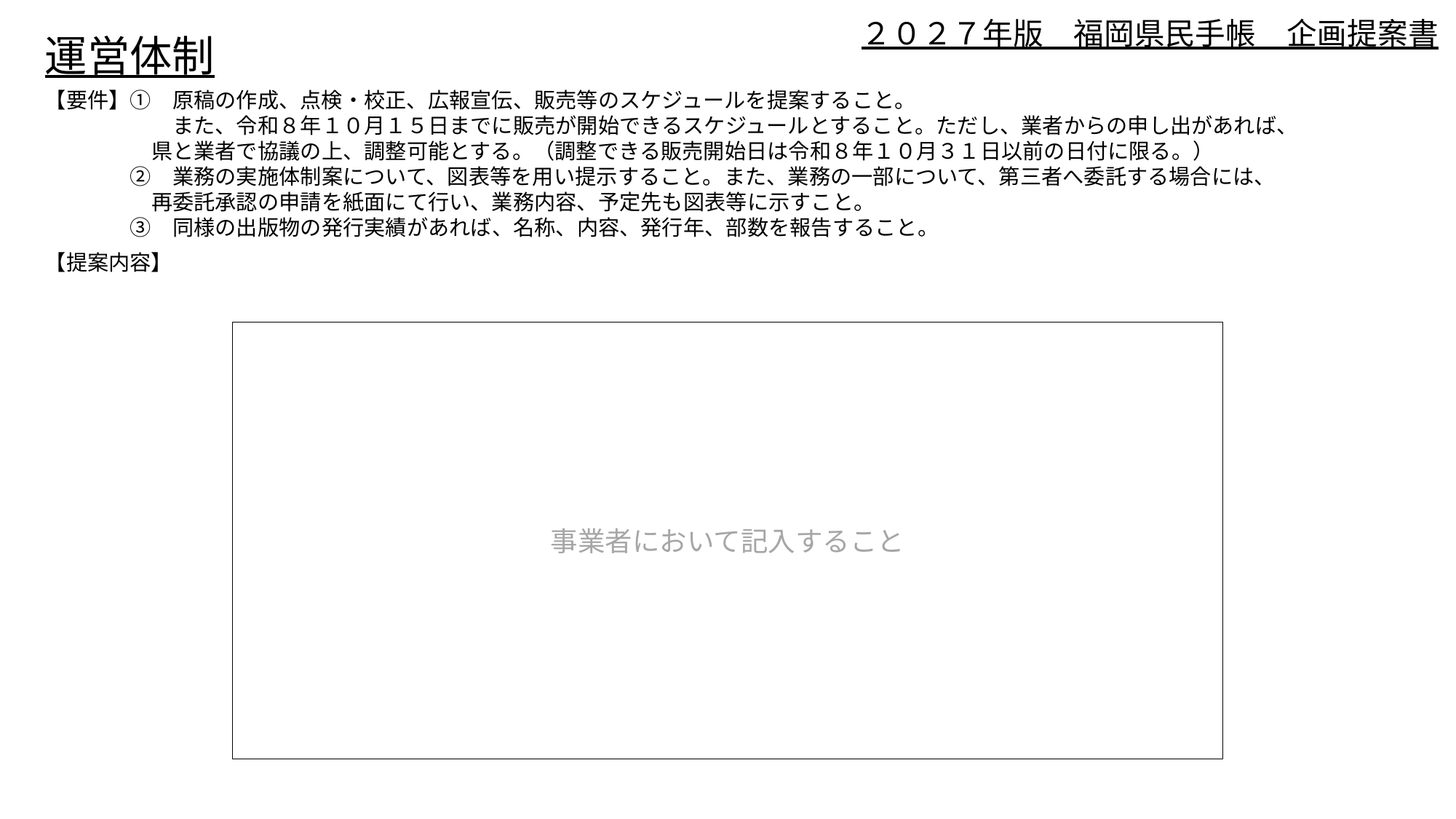

２０２７年版　福岡県民手帳　企画提案書
運営体制
【要件】①　原稿の作成、点検・校正、広報宣伝、販売等のスケジュールを提案すること。
　　　　　　また、令和８年１０月１５日までに販売が開始できるスケジュールとすること。ただし、業者からの申し出があれば、
　　　　　県と業者で協議の上、調整可能とする。（調整できる販売開始日は令和８年１０月３１日以前の日付に限る。）
　　　　②　業務の実施体制案について、図表等を用い提示すること。また、業務の一部について、第三者へ委託する場合には、
　　　　　再委託承認の申請を紙面にて行い、業務内容、予定先も図表等に示すこと。
　　　　③　同様の出版物の発行実績があれば、名称、内容、発行年、部数を報告すること。

【提案内容】

事業者において記入すること